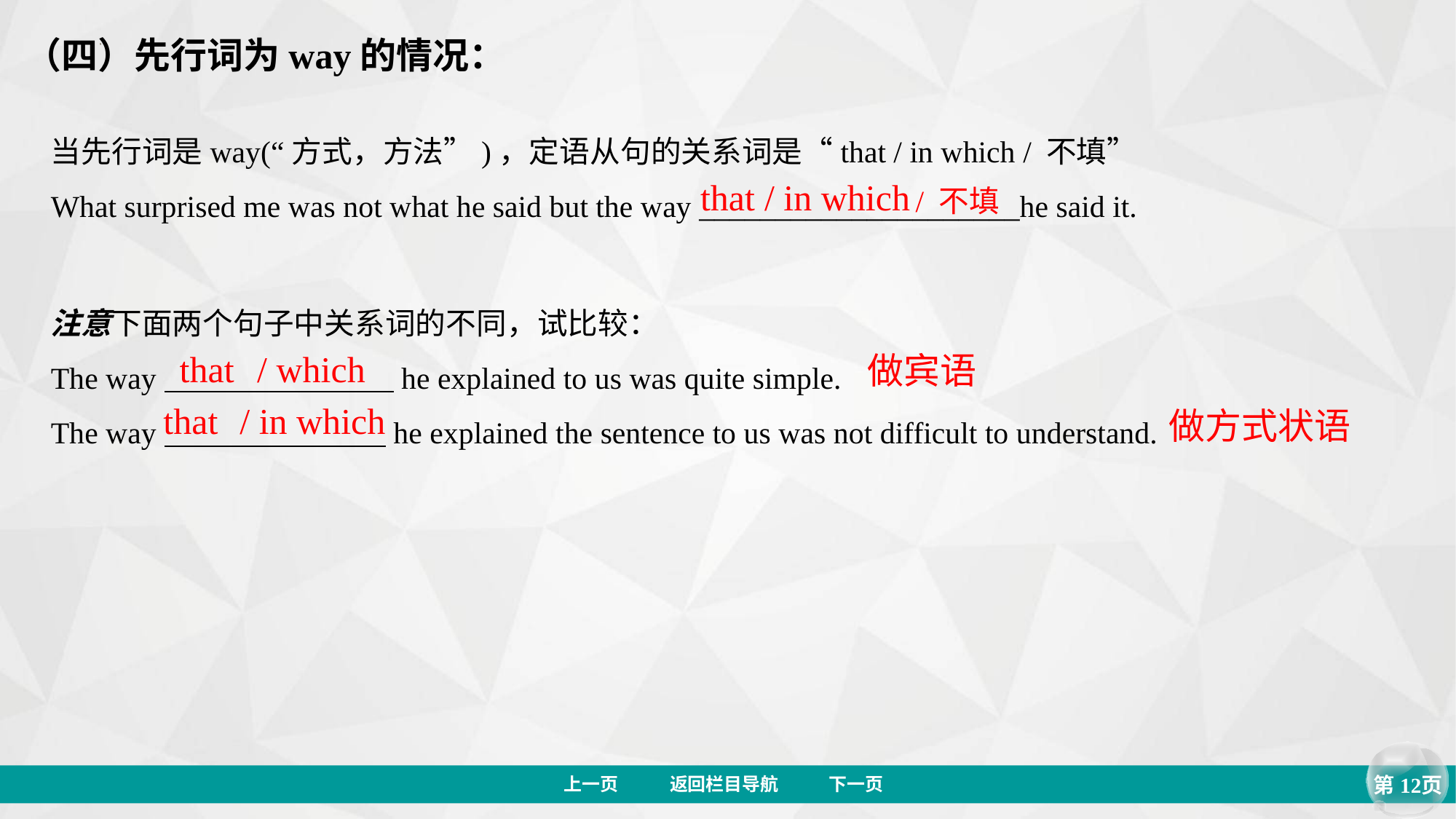

（四）先行词为way的情况：
当先行词是way(“方式，方法”)，定语从句的关系词是“that / in which / 不填”
What surprised me was not what he said but the way _____________________he said it.
that
/ in which
/ 不填
注意下面两个句子中关系词的不同，试比较：
The way                                he explained to us was quite simple.
The way                               he explained the sentence to us was not difficult to understand.
that
/ which
做宾语
that
/ in which
做方式状语